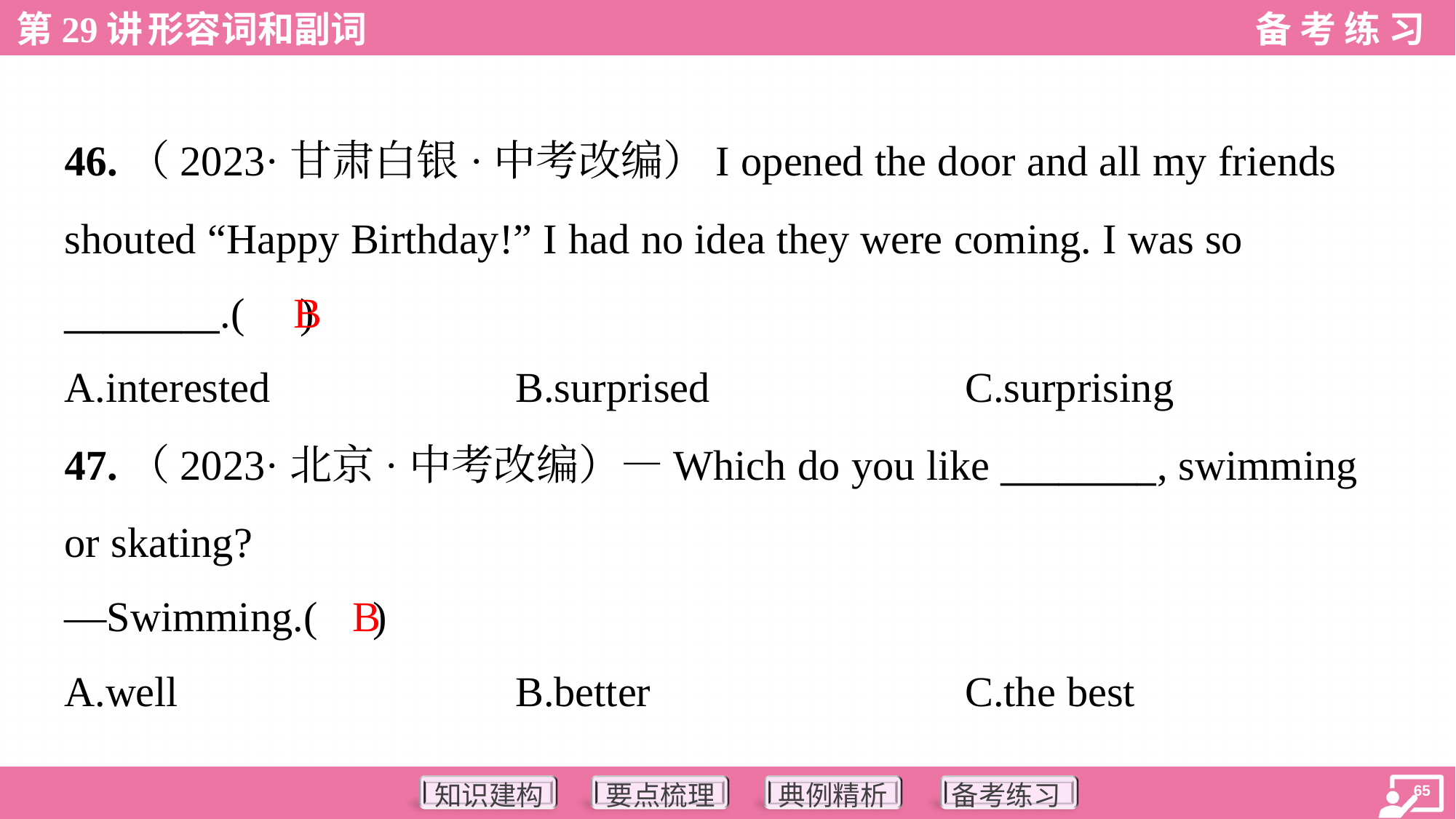

46.（2023·甘肃白银·中考改编）I opened the door and all my friends
shouted “Happy Birthday!” I had no idea they were coming. I was so
________.(     )
B
A.interested	B.surprised	C.surprising
47.（2023·北京·中考改编）—Which do you like ________, swimming
or skating?
—Swimming.(     )
B
A.well	B.better	C.the best